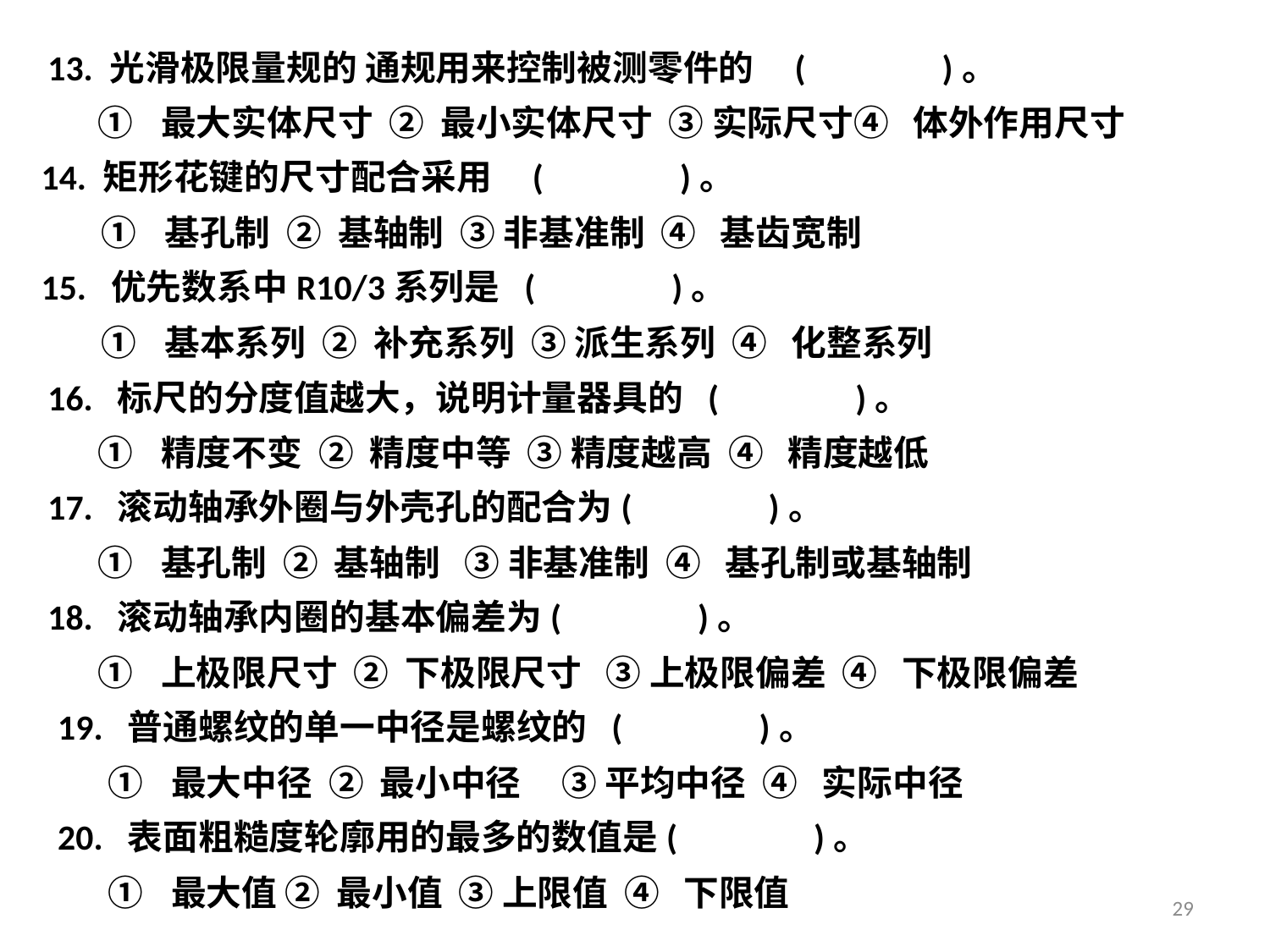

13. 光滑极限量规的 通规用来控制被测零件的    (                 )。
最大实体尺寸  ②  最小实体尺寸  ③ 实际尺寸④   体外作用尺寸
14. 矩形花键的尺寸配合采用    (                 )。
基孔制  ②  基轴制  ③ 非基准制  ④   基齿宽制
15.  优先数系中R10/3系列是  (                 )。
基本系列  ②  补充系列  ③ 派生系列  ④   化整系列
16.  标尺的分度值越大，说明计量器具的  (                 )。
精度不变  ②  精度中等  ③ 精度越高  ④   精度越低
17.  滚动轴承外圈与外壳孔的配合为(                 )。
基孔制  ②  基轴制   ③ 非基准制  ④   基孔制或基轴制
18.  滚动轴承内圈的基本偏差为(                 )。
上极限尺寸  ②  下极限尺寸   ③ 上极限偏差  ④   下极限偏差
19.  普通螺纹的单一中径是螺纹的  (                 )。
最大中径  ②  最小中径     ③ 平均中径  ④   实际中径
20.  表面粗糙度轮廓用的最多的数值是(                 )。
最大值 ②  最小值  ③ 上限值  ④   下限值
29